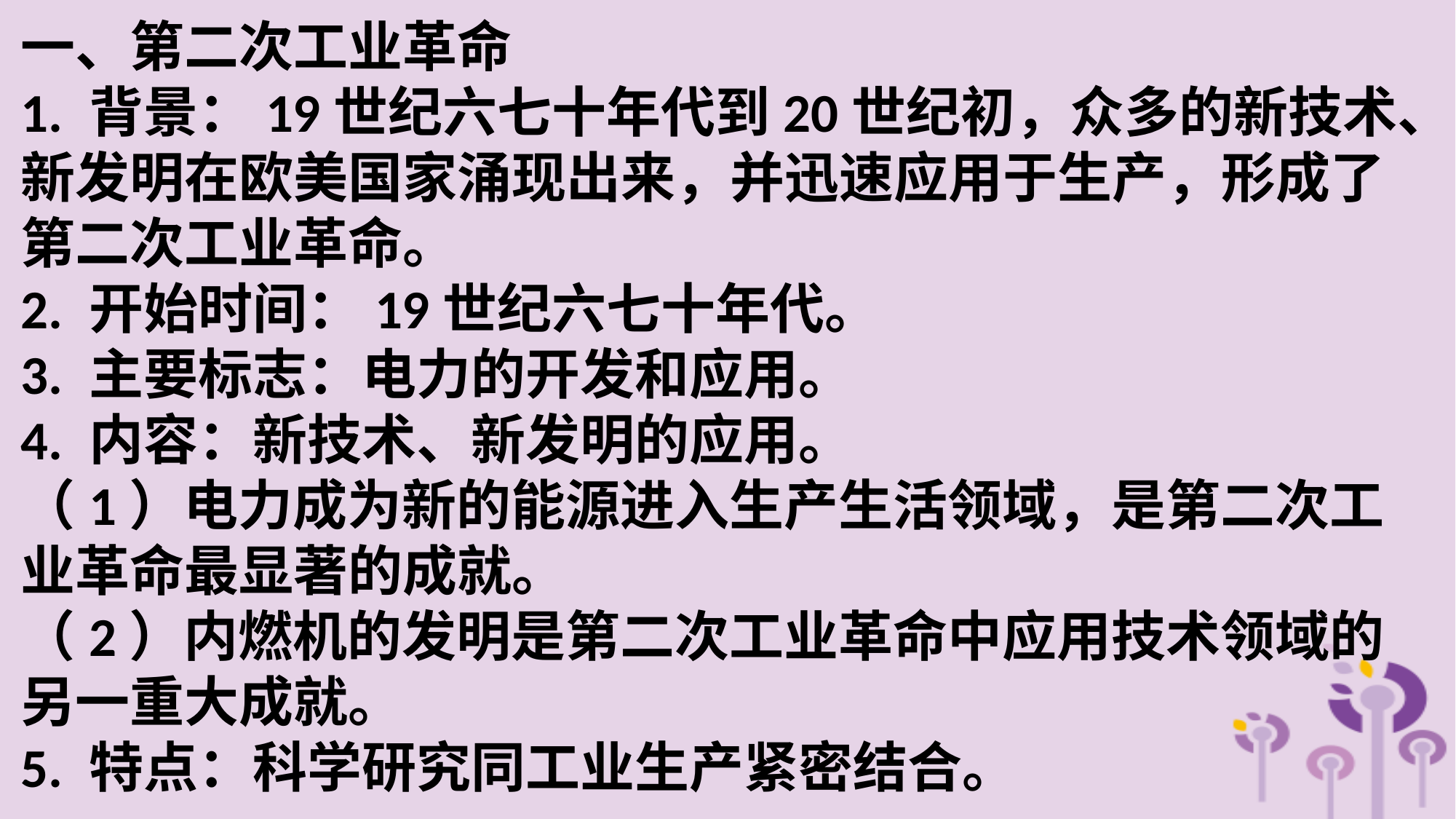

一、第二次工业革命
1. 背景：19世纪六七十年代到20世纪初，众多的新技术、新发明在欧美国家涌现出来，并迅速应用于生产，形成了第二次工业革命。
2. 开始时间：19世纪六七十年代。
3. 主要标志：电力的开发和应用。
4. 内容：新技术、新发明的应用。
（1）电力成为新的能源进入生产生活领域，是第二次工业革命最显著的成就。
（2）内燃机的发明是第二次工业革命中应用技术领域的另一重大成就。
5. 特点：科学研究同工业生产紧密结合。